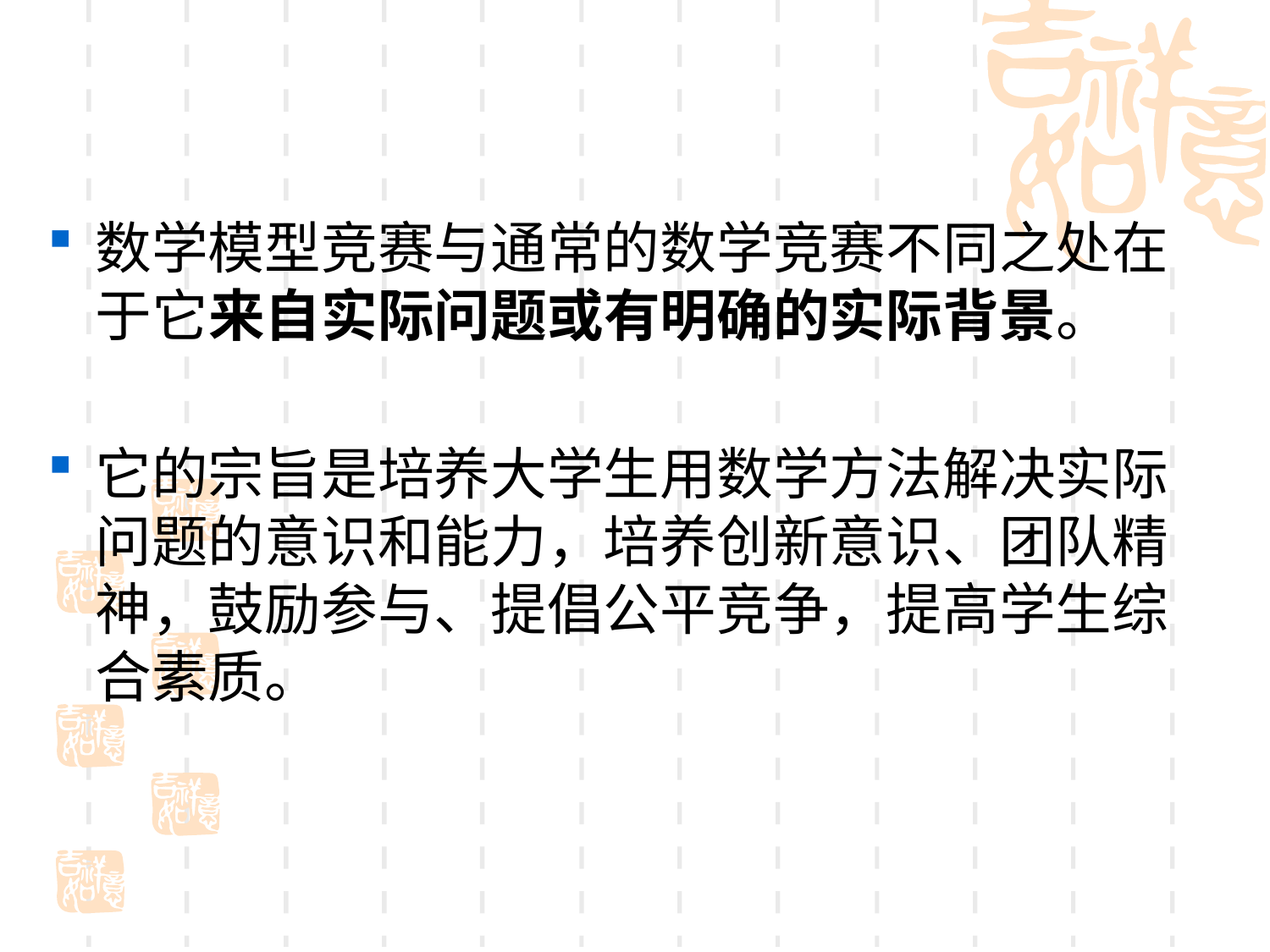

#
数学模型竞赛与通常的数学竞赛不同之处在于它来自实际问题或有明确的实际背景。

它的宗旨是培养大学生用数学方法解决实际问题的意识和能力，培养创新意识、团队精神，鼓励参与、提倡公平竞争，提高学生综合素质。